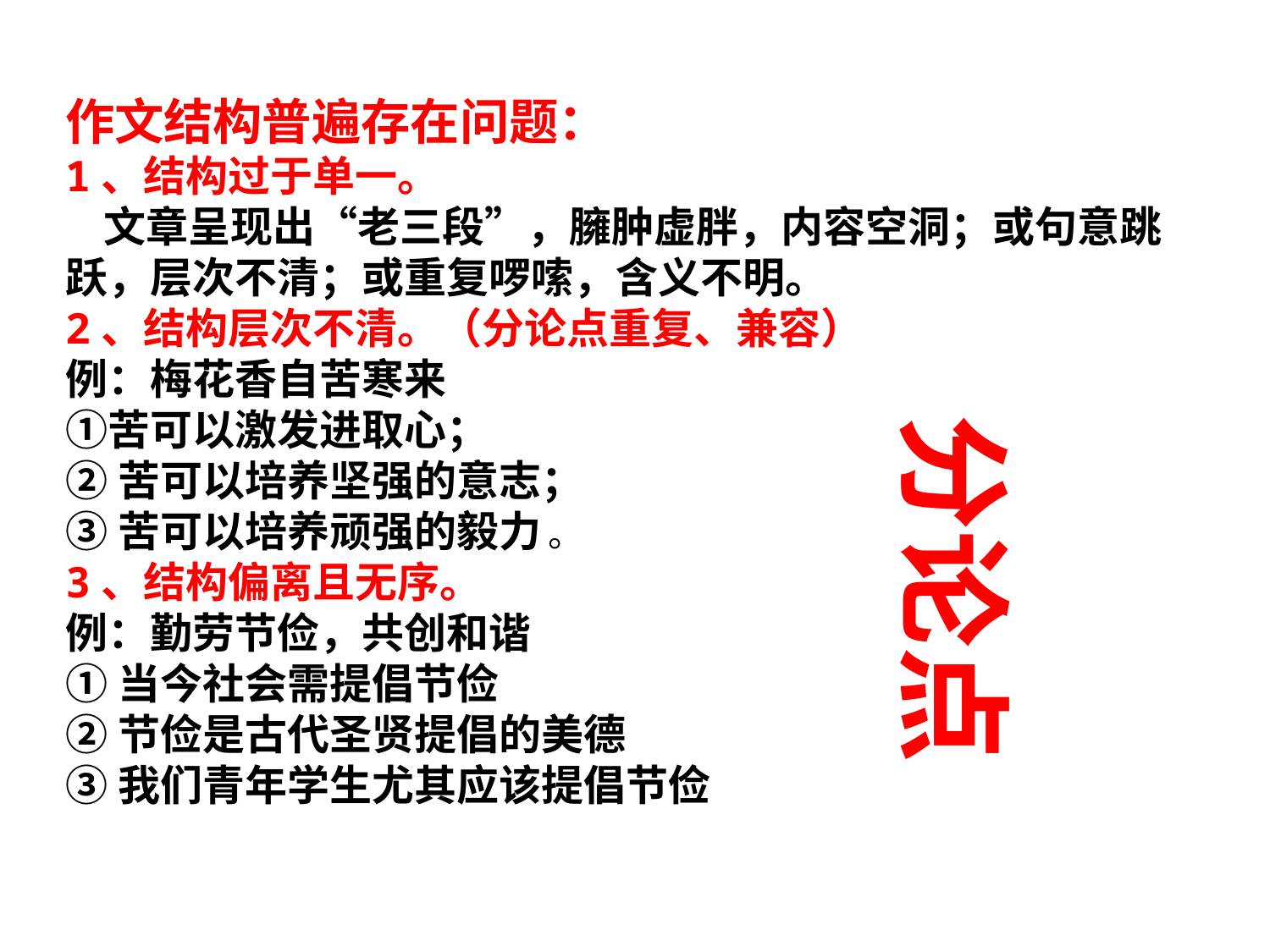

作文结构普遍存在问题：
1、结构过于单一。
   文章呈现出“老三段”，臃肿虚胖，内容空洞；或句意跳跃，层次不清；或重复啰嗦，含义不明。
2、结构层次不清。（分论点重复、兼容）
例：梅花香自苦寒来
①苦可以激发进取心；
②苦可以培养坚强的意志；
③苦可以培养顽强的毅力 。
3、结构偏离且无序。
例：勤劳节俭，共创和谐
①当今社会需提倡节俭
②节俭是古代圣贤提倡的美德
③我们青年学生尤其应该提倡节俭

分论点